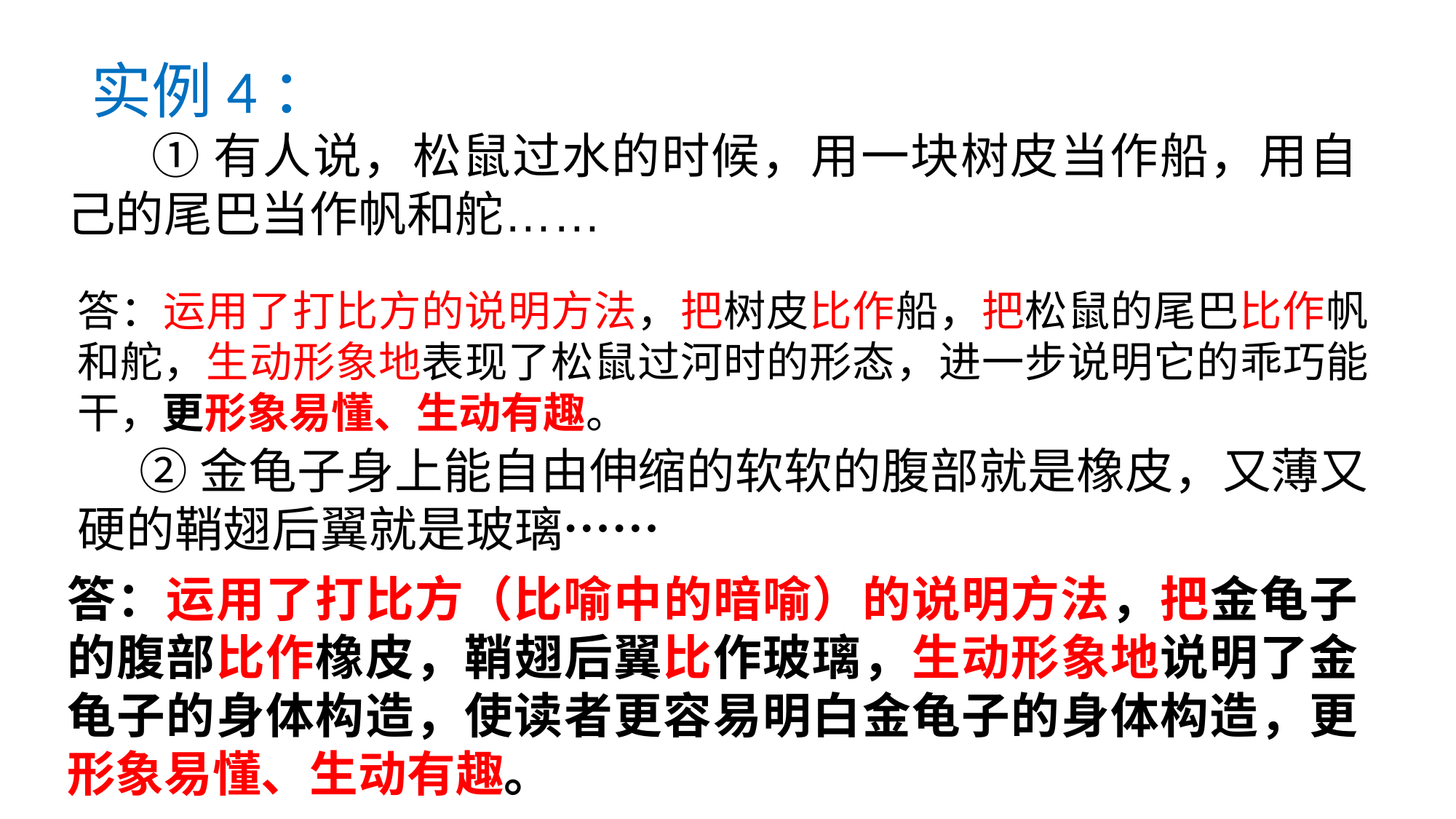

实例4：
      ①有人说，松鼠过水的时候，用一块树皮当作船，用自己的尾巴当作帆和舵……
答：运用了打比方的说明方法，把树皮比作船，把松鼠的尾巴比作帆和舵，生动形象地表现了松鼠过河时的形态，进一步说明它的乖巧能干，更形象易懂、生动有趣。

      ②金龟子身上能自由伸缩的软软的腹部就是橡皮，又薄又硬的鞘翅后翼就是玻璃……
答：运用了打比方（比喻中的暗喻）的说明方法，把金龟子的腹部比作橡皮，鞘翅后翼比作玻璃，生动形象地说明了金龟子的身体构造，使读者更容易明白金龟子的身体构造，更形象易懂、生动有趣。